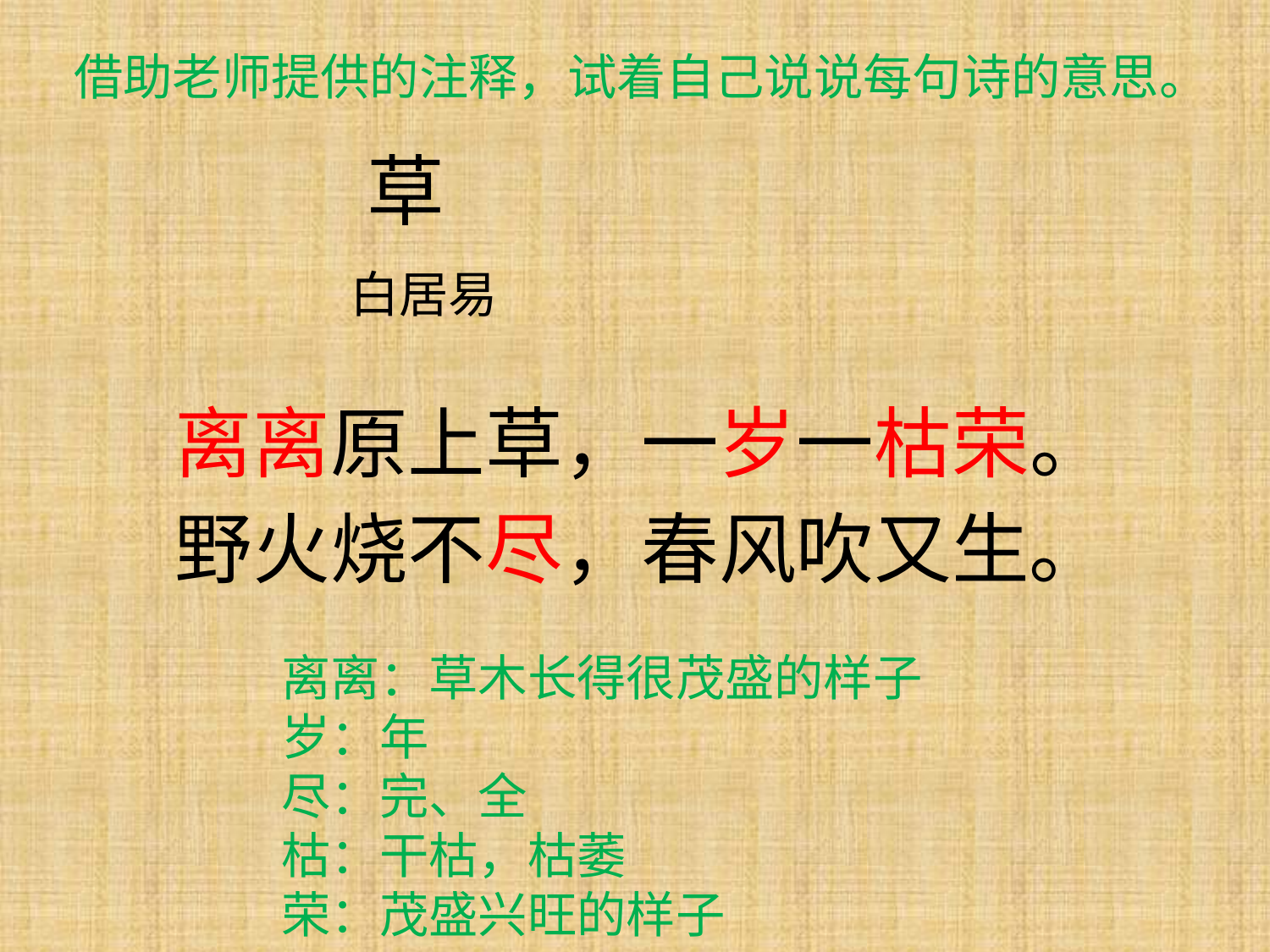

借助老师提供的注释，试着自己说说每句诗的意思。
          草
         白居易
离离原上草，一岁一枯荣。
野火烧不尽，春风吹又生。
离离：草木长得很茂盛的样子
岁：年
尽：完、全
枯：干枯，枯萎
荣：茂盛兴旺的样子